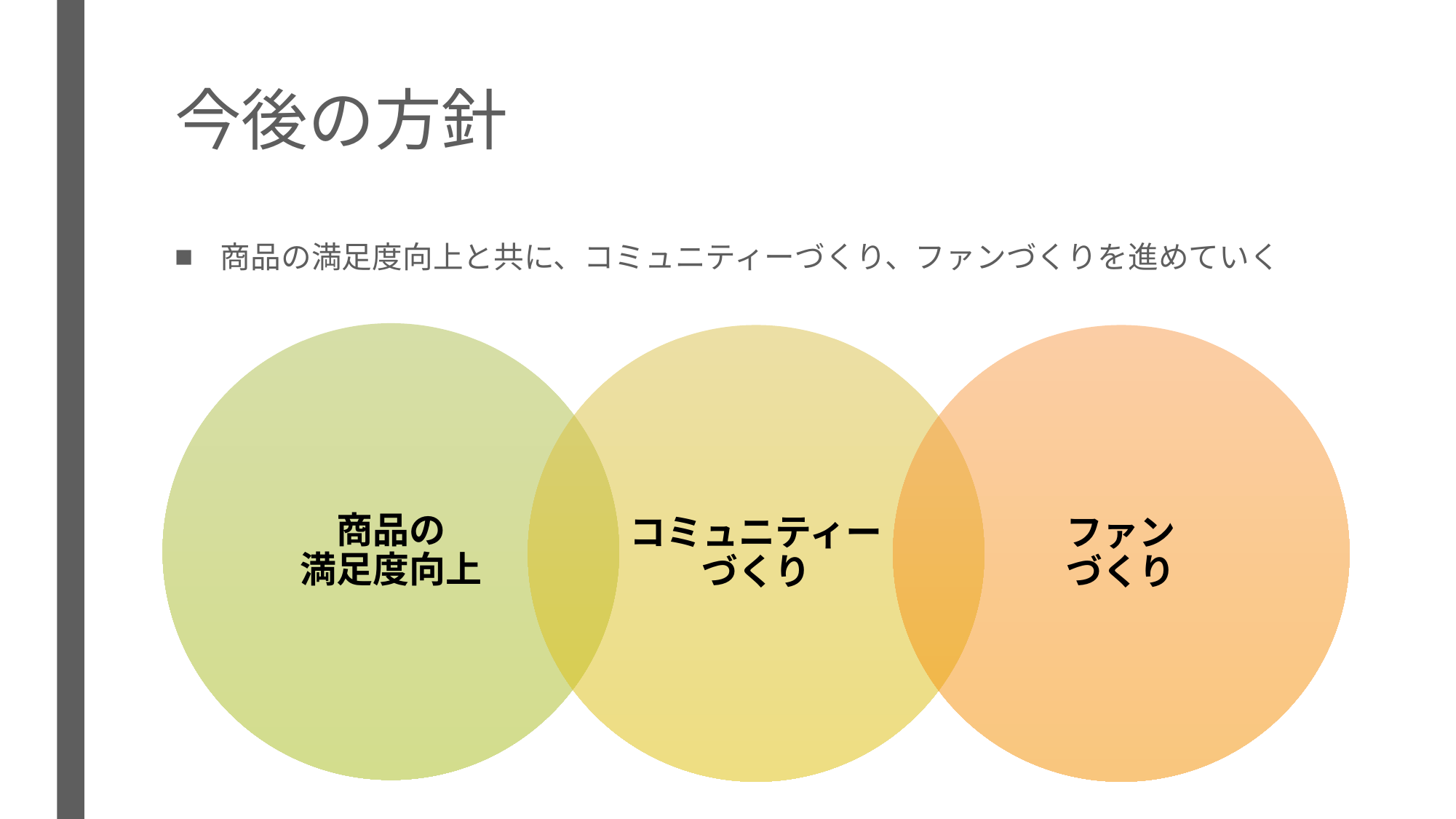

# 今後の方針
商品の満足度向上と共に、コミュニティーづくり、ファンづくりを進めていく
商品の
満足度向上
コミュニティー
づくり
ファン
づくり